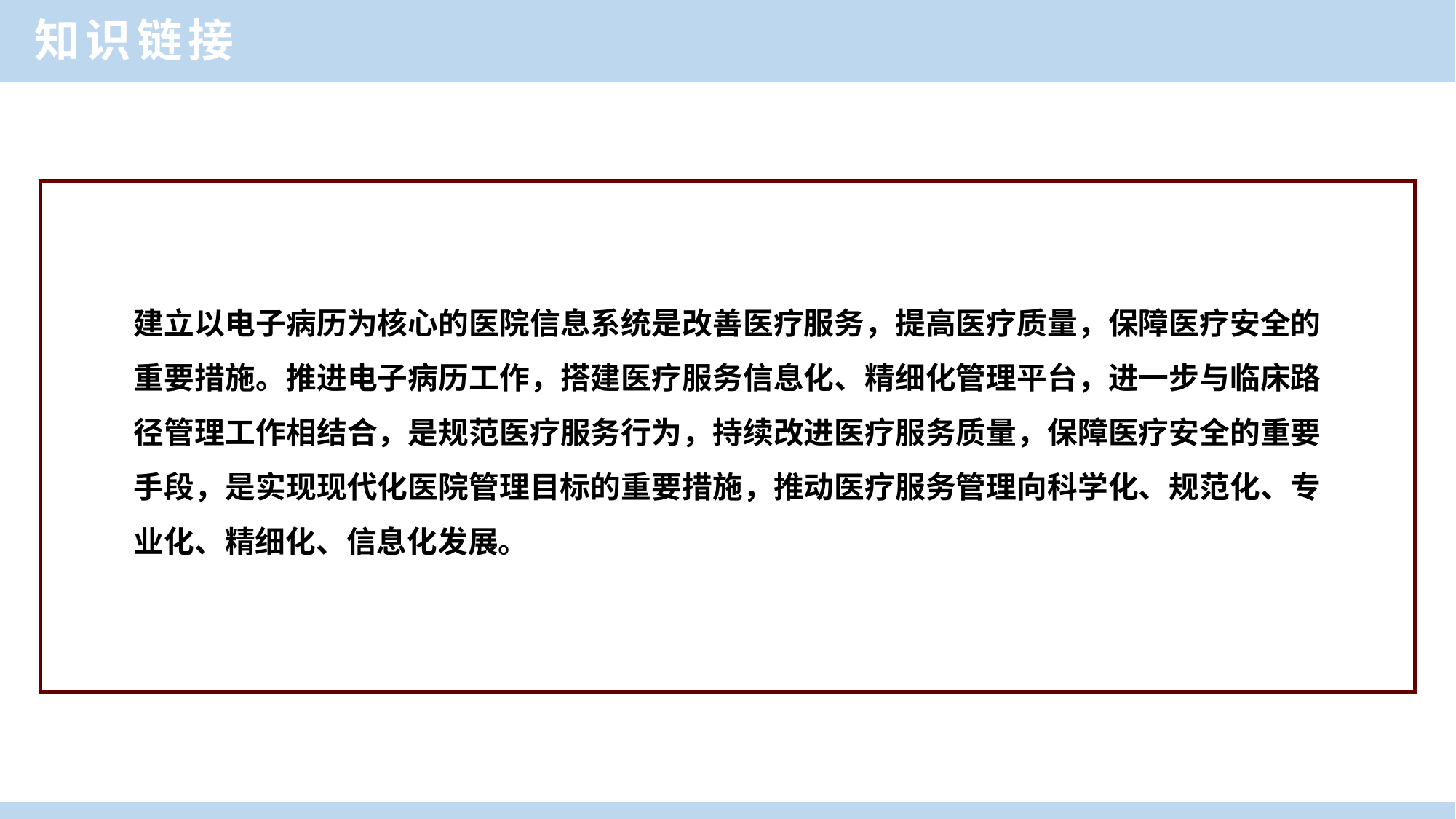

知识链接

建立以电子病历为核心的医院信息系统是改善医疗服务，提高医疗质量，保障医疗安全的重要措施。推进电子病历工作，搭建医疗服务信息化、精细化管理平台，进一步与临床路径管理工作相结合，是规范医疗服务行为，持续改进医疗服务质量，保障医疗安全的重要手段，是实现现代化医院管理目标的重要措施，推动医疗服务管理向科学化、规范化、专业化、精细化、信息化发展。